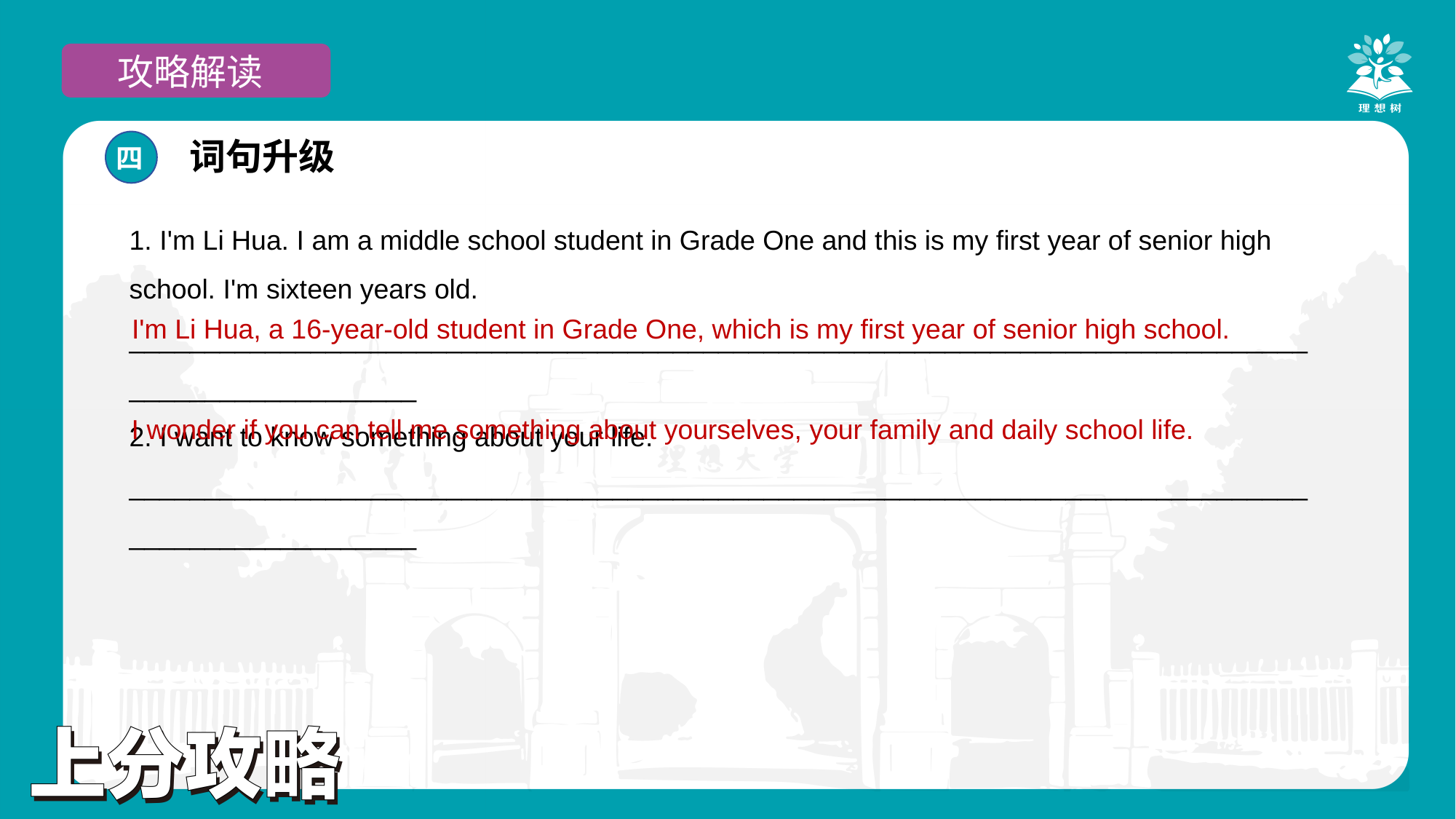

攻略解读
词句升级

四
1. I'm Li Hua. I am a middle school student in Grade One and this is my first year of senior high school. I'm sixteen years old.
_________________________________________________________________________________________________
2. I want to know something about your life.
_________________________________________________________________________________________________
I'm Li Hua, a 16-year-old student in Grade One, which is my first year of senior high school.

I wonder if you can tell me something about yourselves, your family and daily school life.